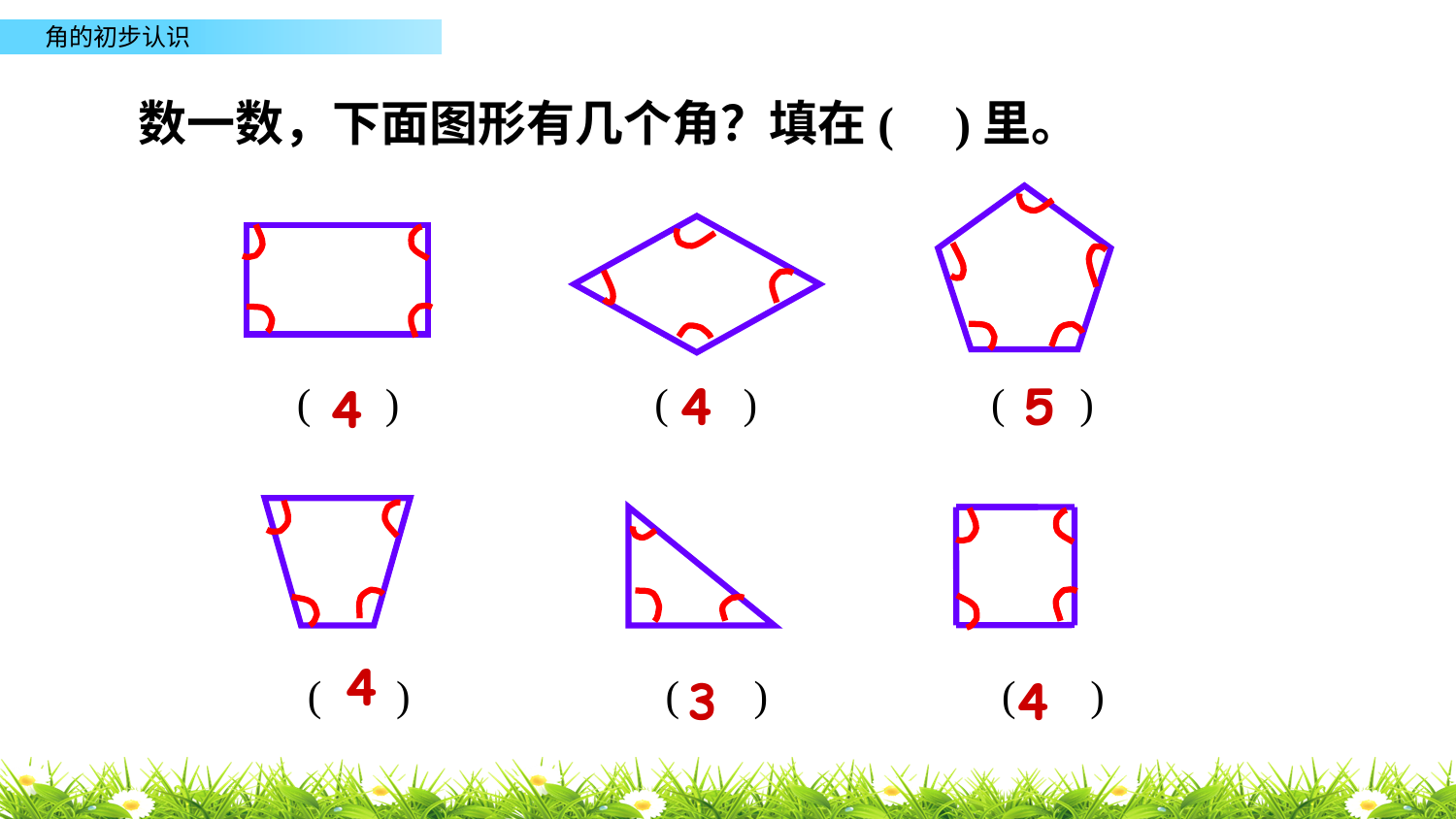

数一数，下面图形有几个角？填在(     )里。

      (       )                        (       )                      (       )
4
5
4

4
      (       )                        (       )                      (       )
3
4